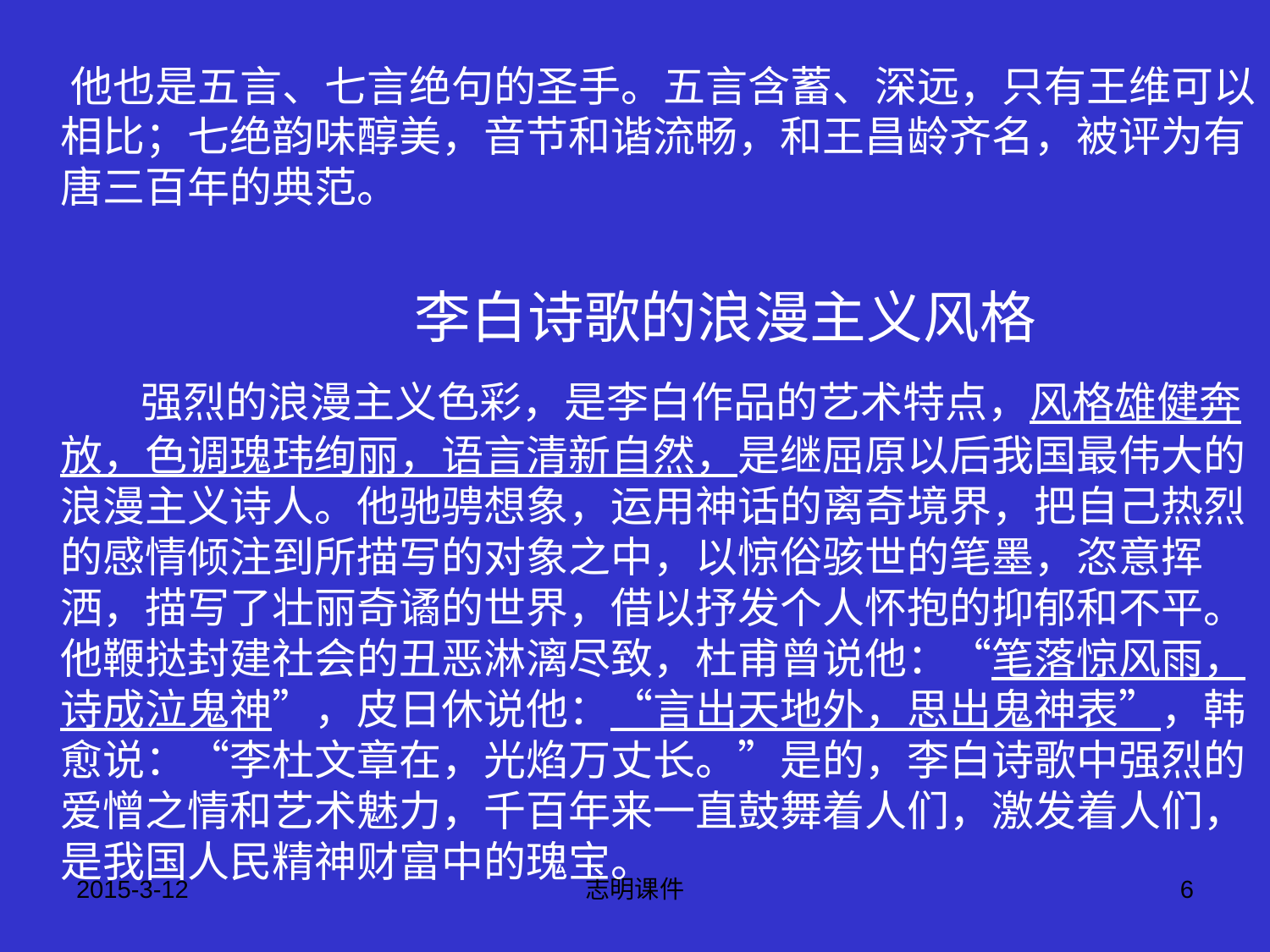

他也是五言、七言绝句的圣手。五言含蓄、深远，只有王维可以相比；七绝韵味醇美，音节和谐流畅，和王昌龄齐名，被评为有唐三百年的典范。

                  李白诗歌的浪漫主义风格
         强烈的浪漫主义色彩，是李白作品的艺术特点，风格雄健奔放，色调瑰玮绚丽，语言清新自然，是继屈原以后我国最伟大的浪漫主义诗人。他驰骋想象，运用神话的离奇境界，把自己热烈的感情倾注到所描写的对象之中，以惊俗骇世的笔墨，恣意挥洒，描写了壮丽奇谲的世界，借以抒发个人怀抱的抑郁和不平。他鞭挞封建社会的丑恶淋漓尽致，杜甫曾说他：“笔落惊风雨，诗成泣鬼神”，皮日休说他：“言出天地外，思出鬼神表”，韩愈说：“李杜文章在，光焰万丈长。”是的，李白诗歌中强烈的爱憎之情和艺术魅力，千百年来一直鼓舞着人们，激发着人们，是我国人民精神财富中的瑰宝。
2015-3-12
志明课件
6